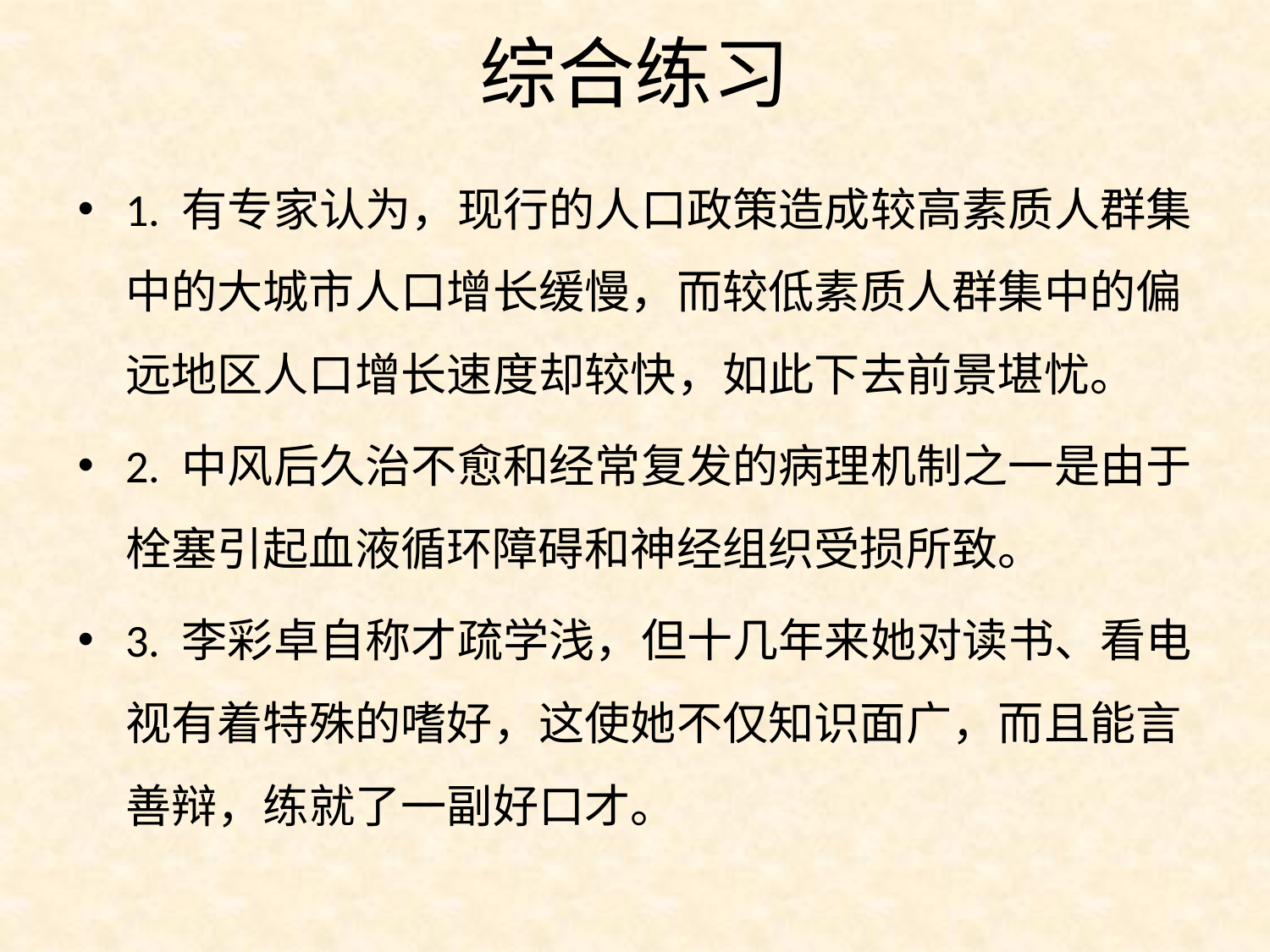

综合练习
1. 有专家认为，现行的人口政策造成较高素质人群集中的大城市人口增长缓慢，而较低素质人群集中的偏远地区人口增长速度却较快，如此下去前景堪忧。
2. 中风后久治不愈和经常复发的病理机制之一是由于栓塞引起血液循环障碍和神经组织受损所致。
3. 李彩卓自称才疏学浅，但十几年来她对读书、看电视有着特殊的嗜好，这使她不仅知识面广，而且能言善辩，练就了一副好口才。